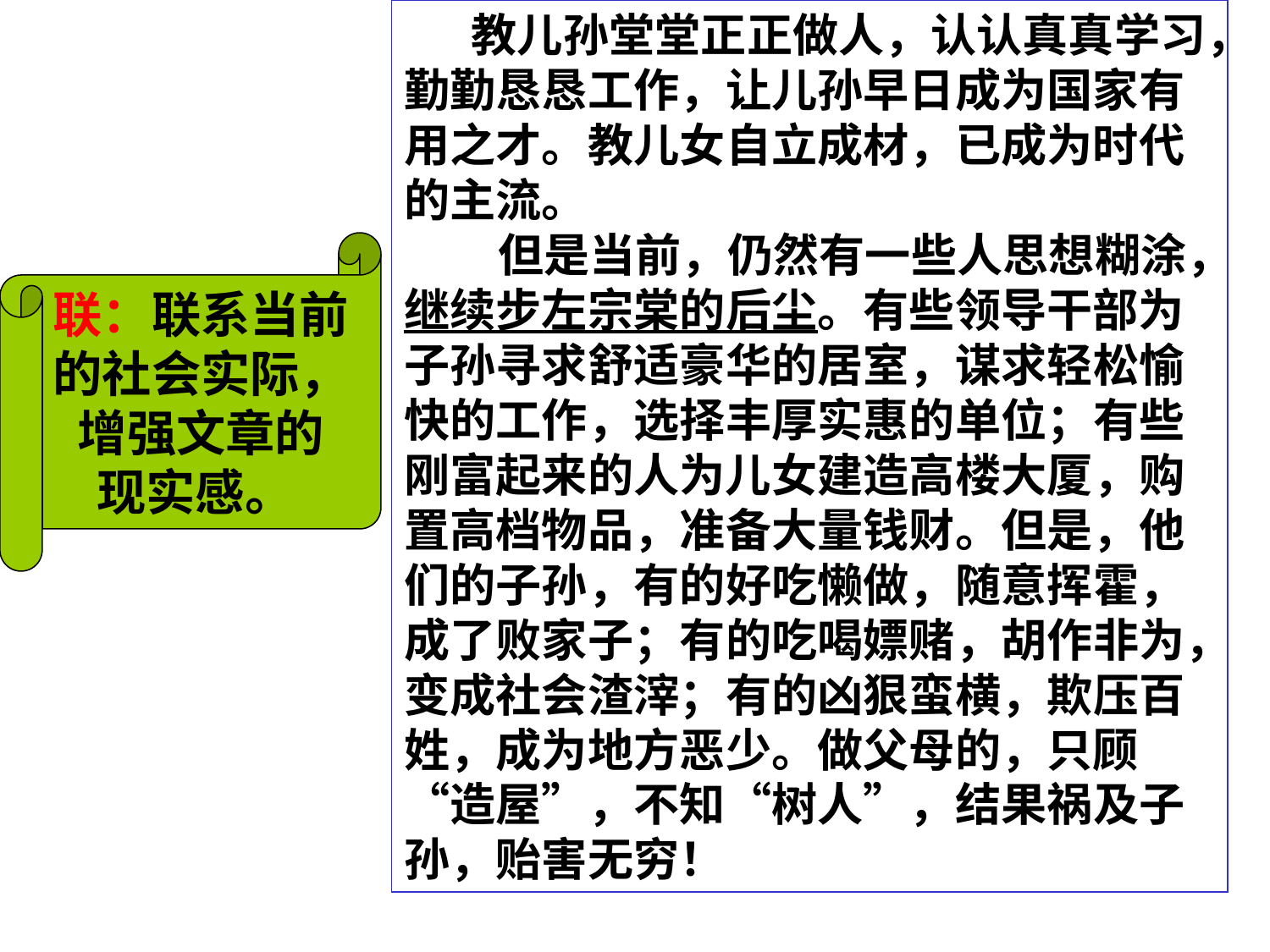

教儿孙堂堂正正做人，认认真真学习，勤勤恳恳工作，让儿孙早日成为国家有用之才。教儿女自立成材，已成为时代的主流。
        但是当前，仍然有一些人思想糊涂，继续步左宗棠的后尘。有些领导干部为子孙寻求舒适豪华的居室，谋求轻松愉快的工作，选择丰厚实惠的单位；有些刚富起来的人为儿女建造高楼大厦，购置高档物品，准备大量钱财。但是，他们的子孙，有的好吃懒做，随意挥霍，成了败家子；有的吃喝嫖赌，胡作非为，变成社会渣滓；有的凶狠蛮横，欺压百姓，成为地方恶少。做父母的，只顾“造屋”，不知“树人”，结果祸及子孙，贻害无穷！
联：联系当前
的社会实际，
增强文章的
现实感。